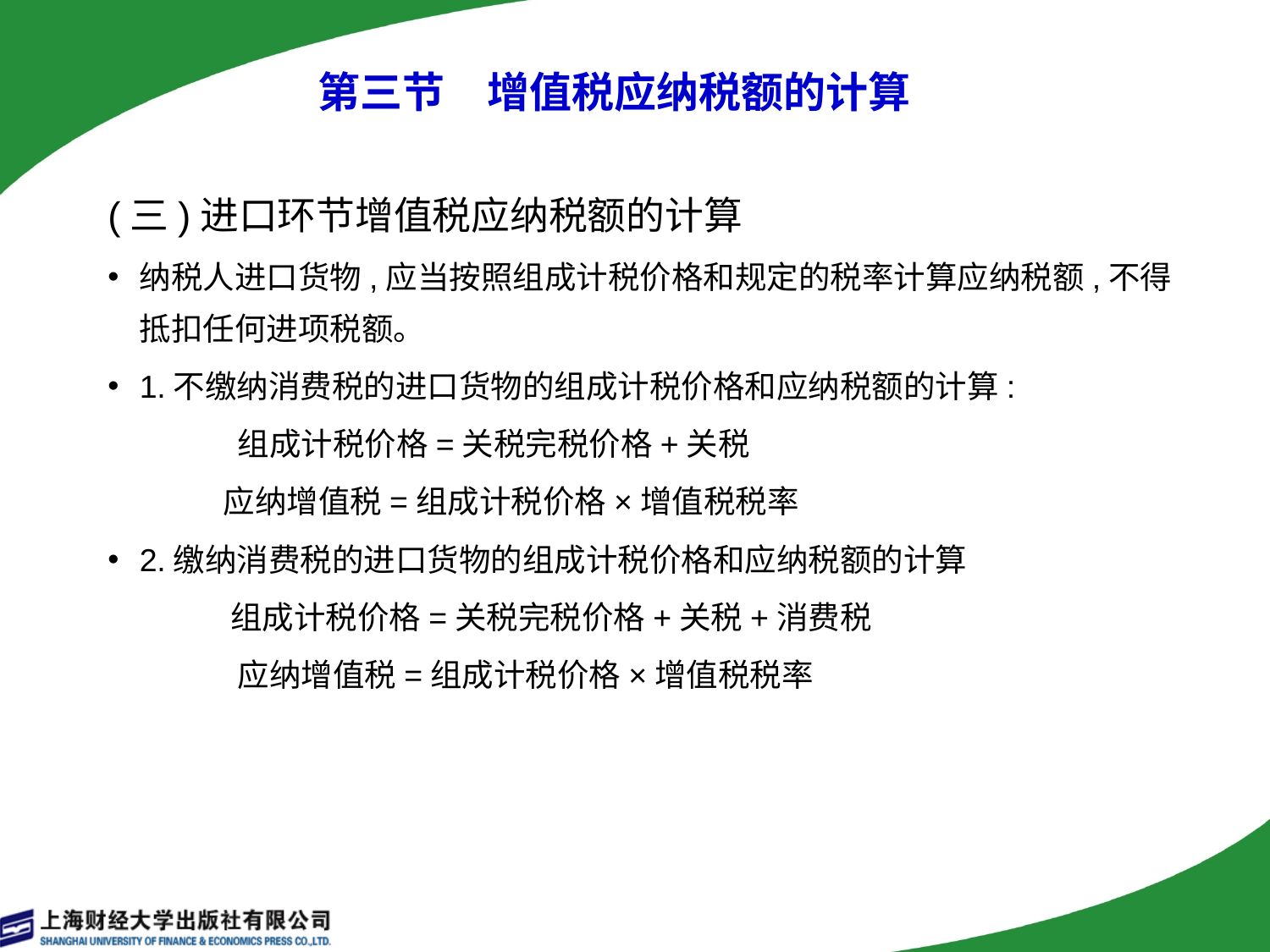

第三节　增值税应纳税额的计算
(三)进口环节增值税应纳税额的计算
纳税人进口货物,应当按照组成计税价格和规定的税率计算应纳税额,不得抵扣任何进项税额。
1.不缴纳消费税的进口货物的组成计税价格和应纳税额的计算:
                 组成计税价格=关税完税价格+关税
               应纳增值税=组成计税价格×增值税税率
2.缴纳消费税的进口货物的组成计税价格和应纳税额的计算
                组成计税价格=关税完税价格+关税+消费税
                 应纳增值税=组成计税价格×增值税税率